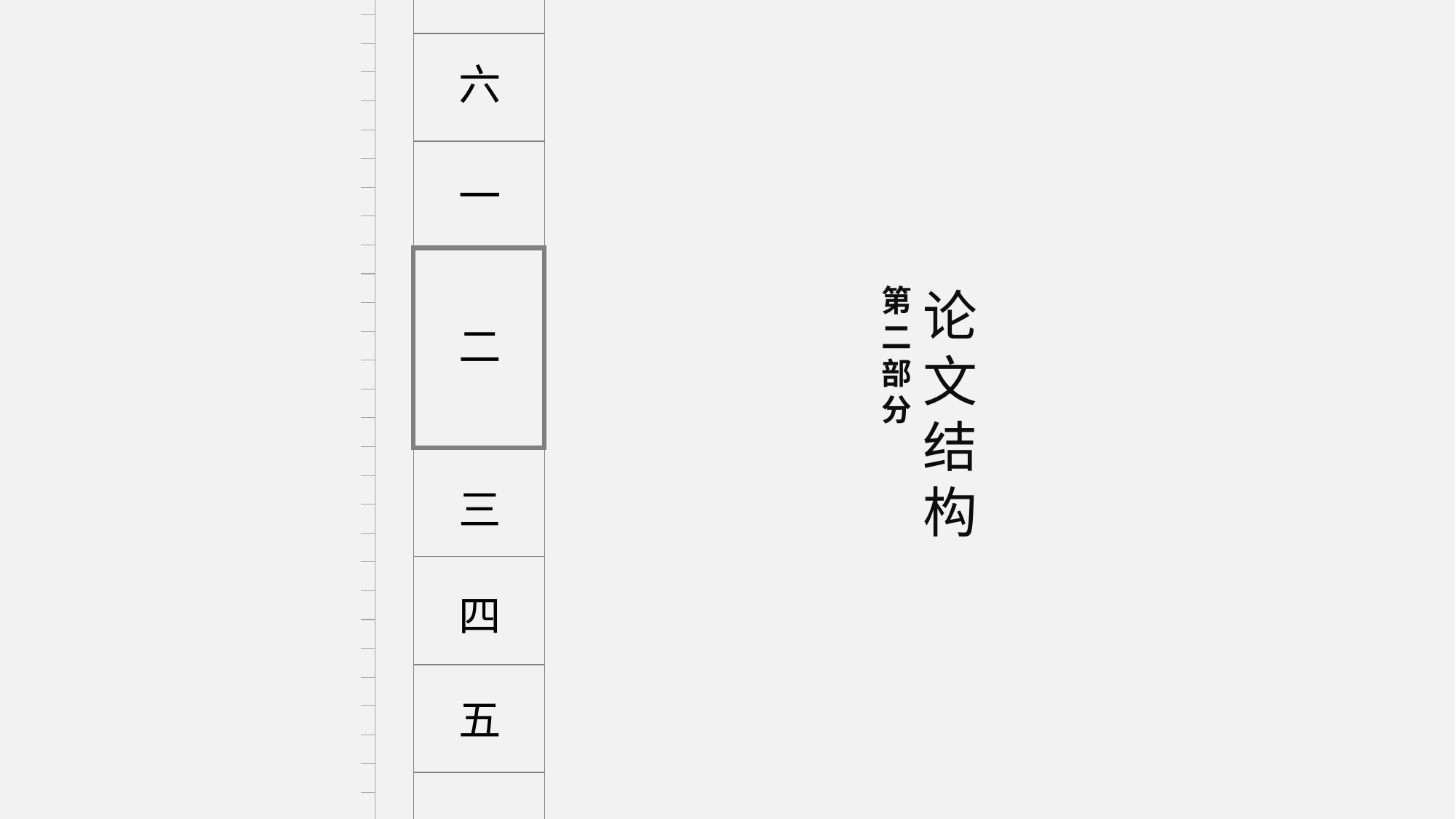

六
一
第二部分
论文结构
二
三
四
五